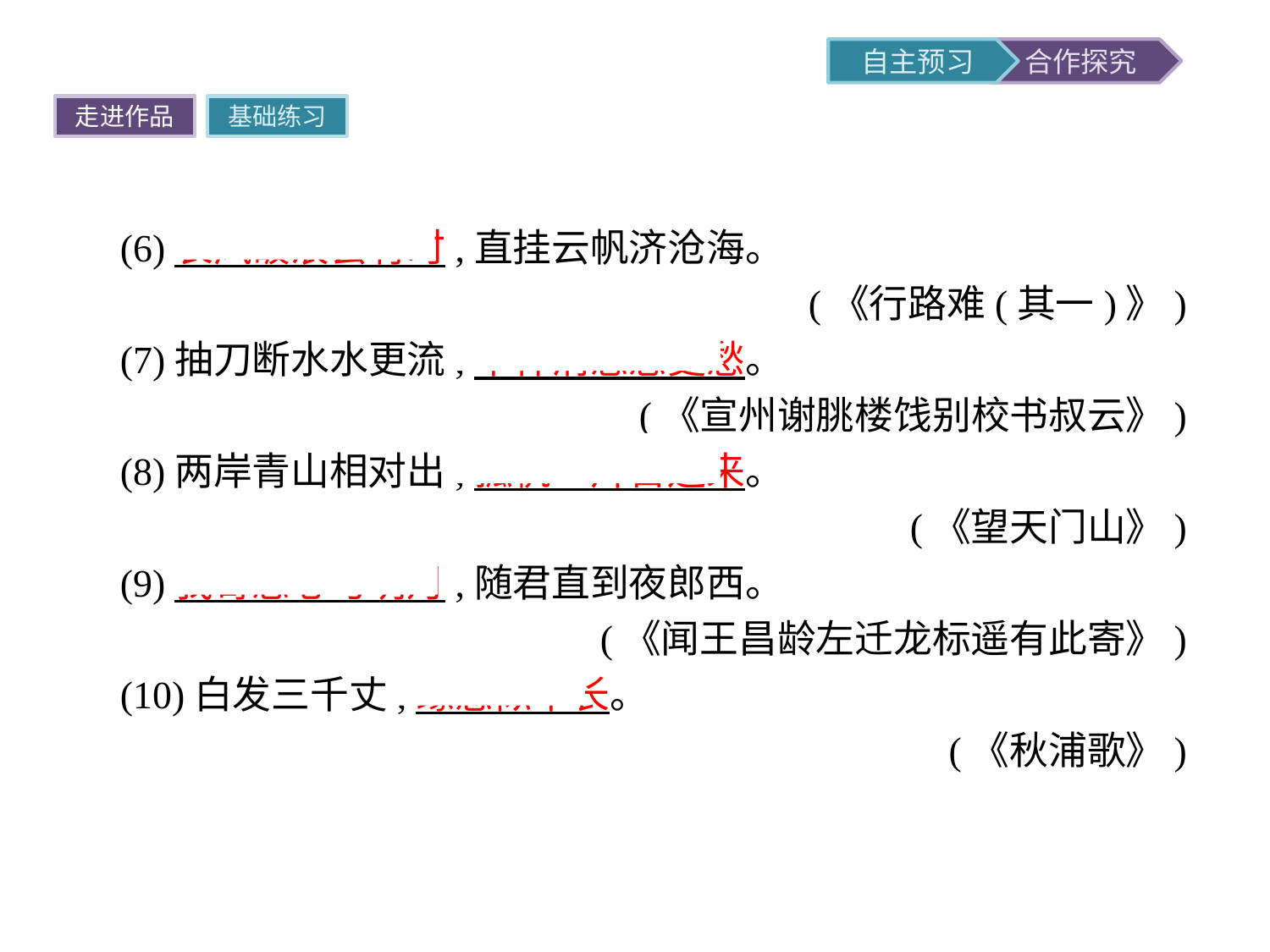

走进作品
基础练习
(6)长风破浪会有时,直挂云帆济沧海。
(《行路难(其一)》)
(7)抽刀断水水更流,举杯消愁愁更愁。
(《宣州谢朓楼饯别校书叔云》)
(8)两岸青山相对出,孤帆一片日边来。
(《望天门山》)
(9)我寄愁心与明月,随君直到夜郎西。
(《闻王昌龄左迁龙标遥有此寄》)
(10)白发三千丈,缘愁似个长。
(《秋浦歌》)